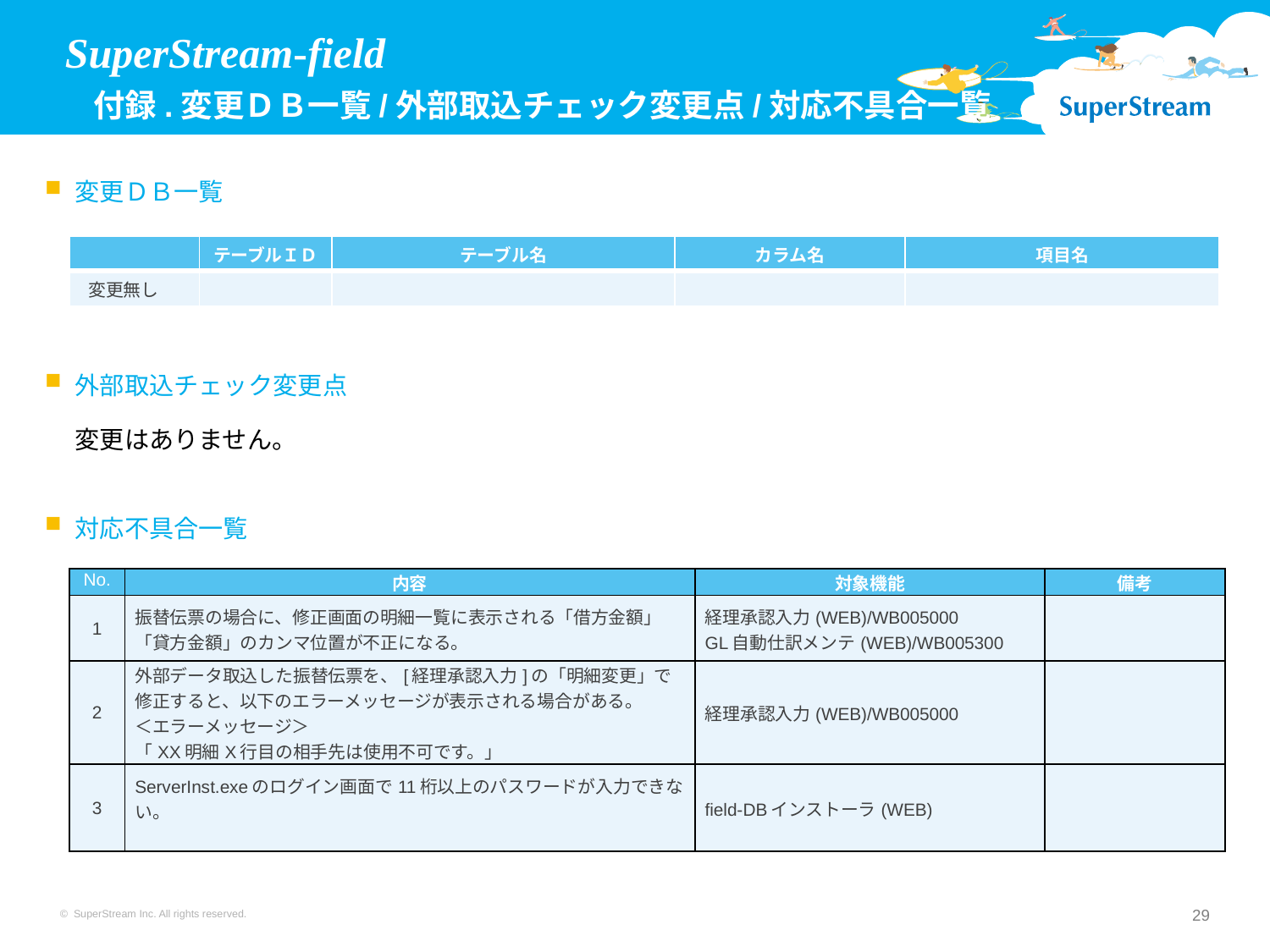

SuperStream-field
  付録.変更ＤＢ一覧/外部取込チェック変更点/対応不具合一覧
変更ＤＢ一覧
|  | テーブルＩＤ | テーブル名 | カラム名 | 項目名 |
| --- | --- | --- | --- | --- |
| 変更無し |  |  |  |  |
外部取込チェック変更点
変更はありません。
対応不具合一覧
| No. | 内容 | 対象機能 | 備考 |
| --- | --- | --- | --- |
| 1 | 振替伝票の場合に、修正画面の明細一覧に表示される「借方金額」「貸方金額」のカンマ位置が不正になる。 | 経理承認入力(WEB)/WB005000 GL自動仕訳メンテ(WEB)/WB005300 |  |
| 2 | 外部データ取込した振替伝票を、[経理承認入力]の「明細変更」で 修正すると、以下のエラーメッセージが表示される場合がある。 ＜エラーメッセージ＞ 「XX明細X行目の相手先は使用不可です。」 | 経理承認入力(WEB)/WB005000 |  |
| 3 | ServerInst.exeのログイン画面で11桁以上のパスワードが入力できない。 | field-DBインストーラ(WEB) |  |
©  SuperStream Inc. All rights reserved.
29